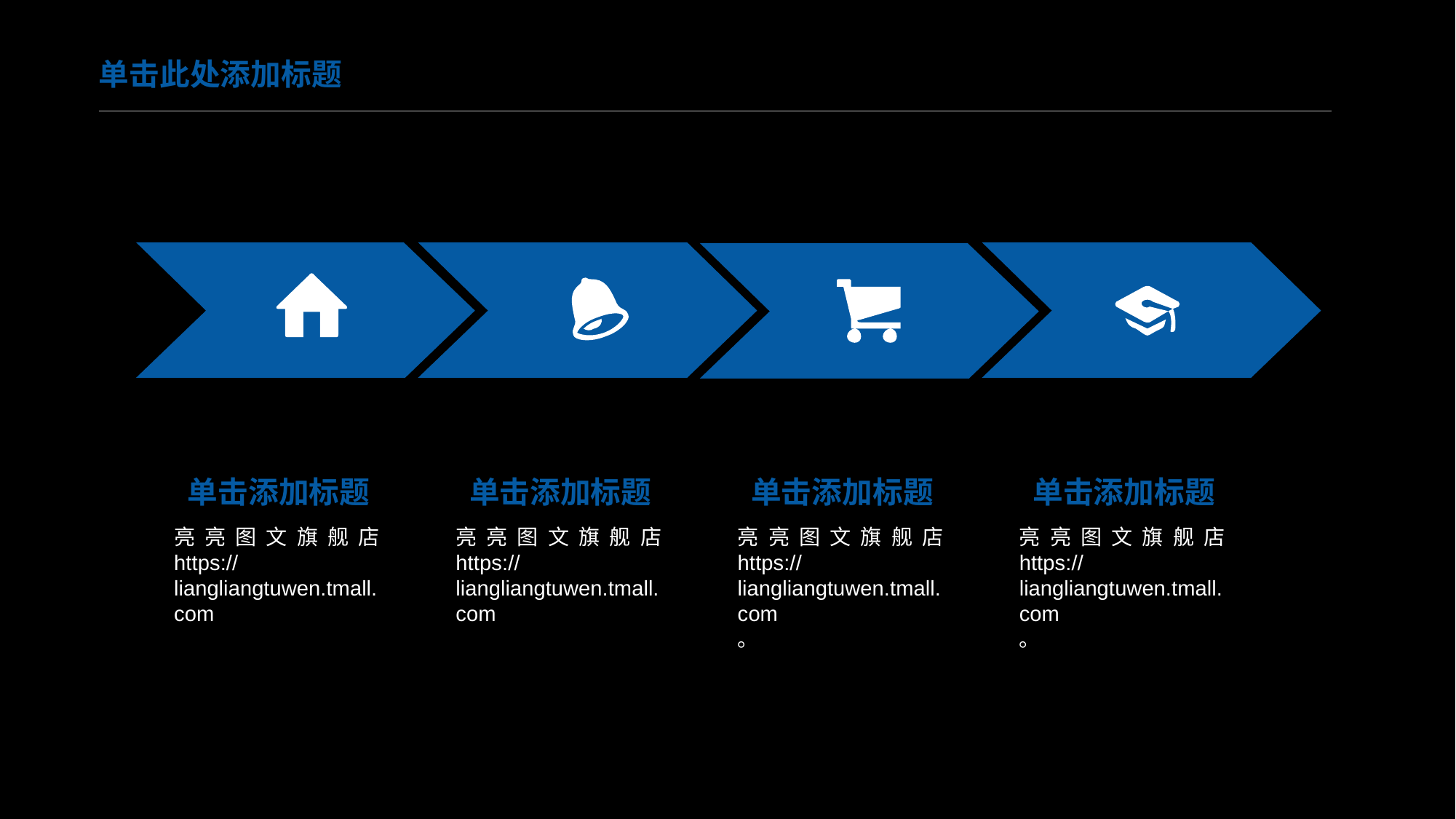

单击此处添加标题

单击添加标题
亮亮图文旗舰店https://liangliangtuwen.tmall.com
单击添加标题
亮亮图文旗舰店https://liangliangtuwen.tmall.com
单击添加标题
亮亮图文旗舰店https://liangliangtuwen.tmall.com
。
单击添加标题
亮亮图文旗舰店https://liangliangtuwen.tmall.com
。